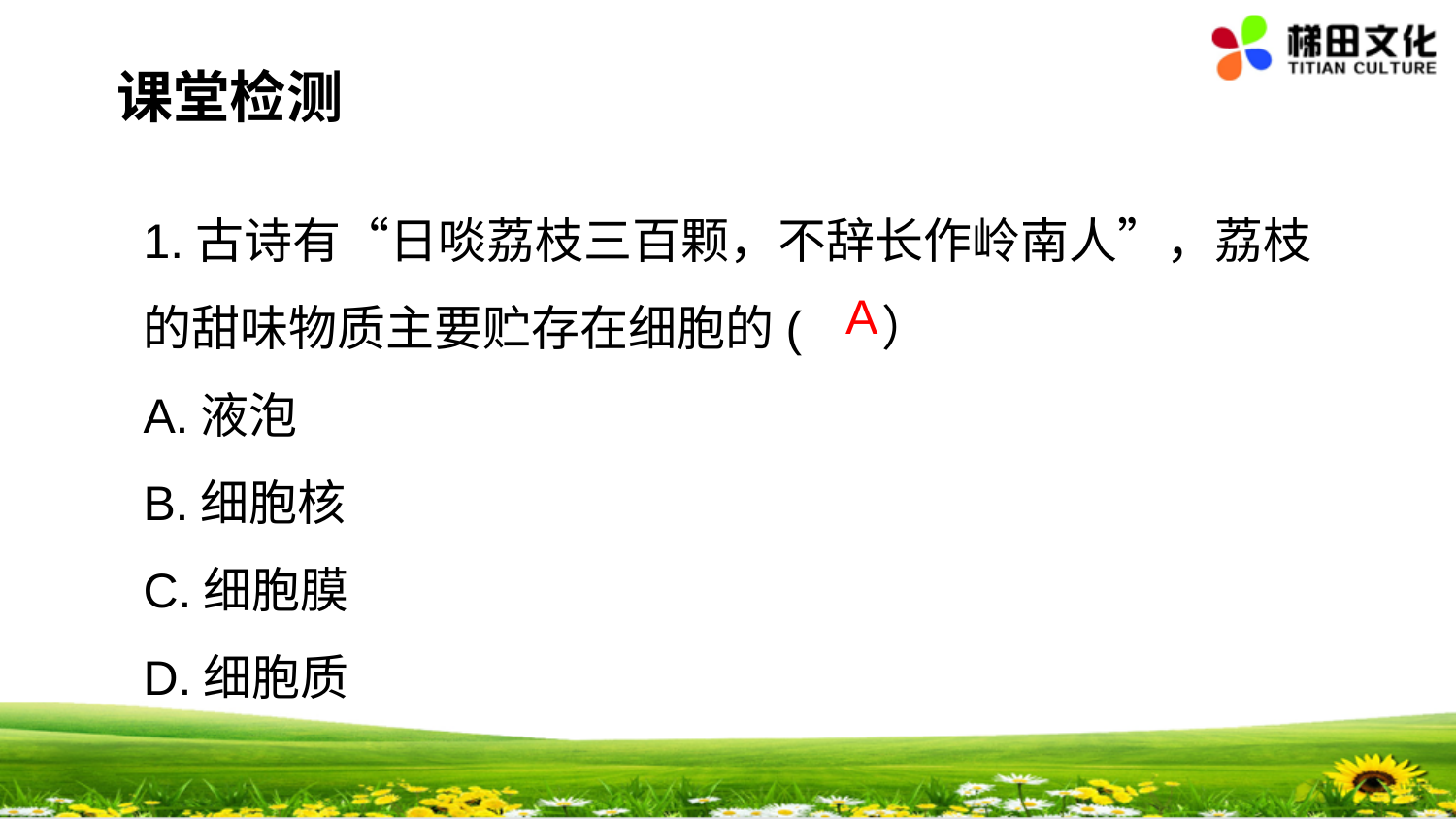

课堂检测
1.古诗有“日啖荔枝三百颗，不辞长作岭南人”，荔枝的甜味物质主要贮存在细胞的(     ）
A.液泡
B.细胞核
C.细胞膜
D.细胞质
A